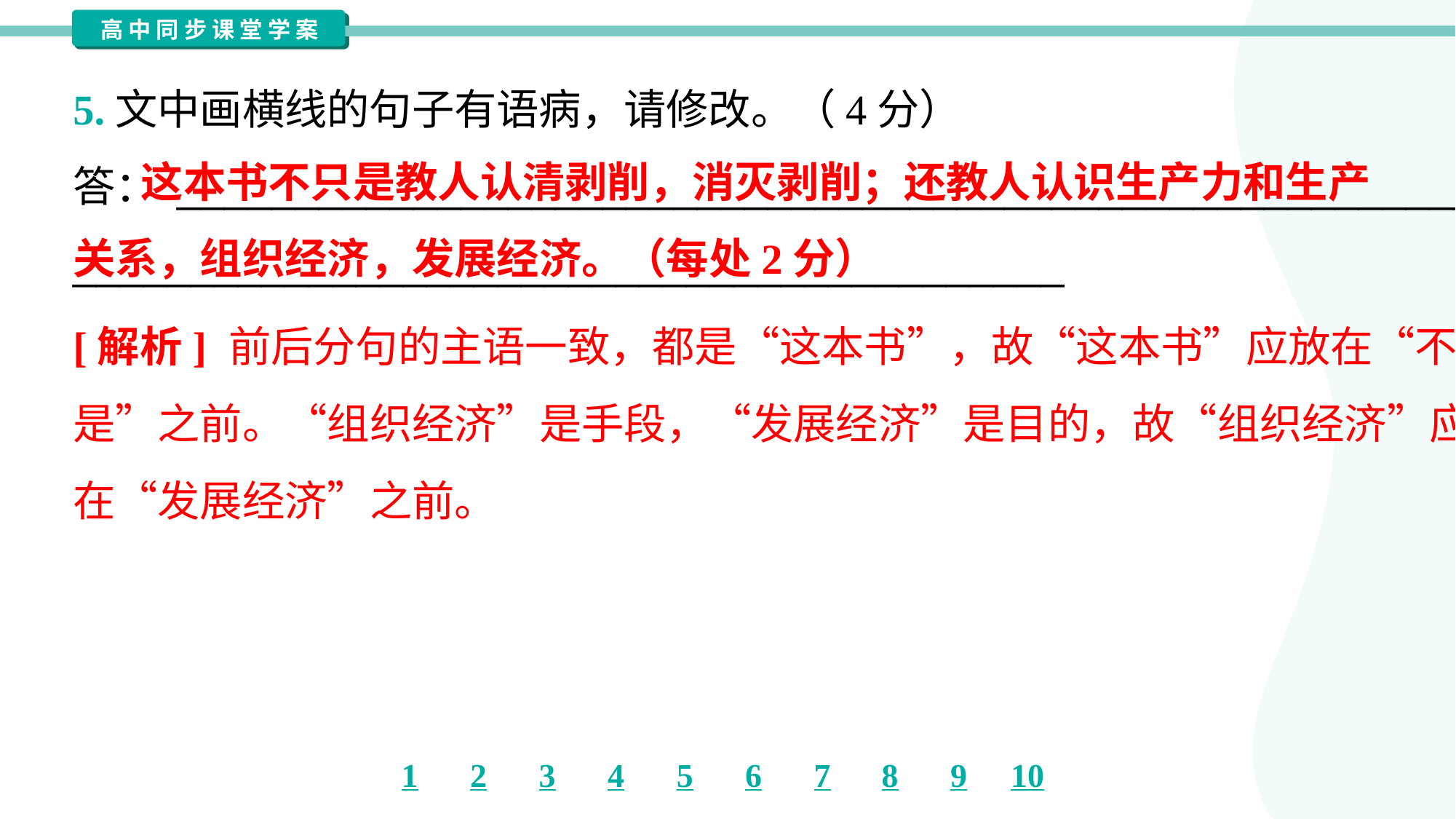

5.文中画横线的句子有语病，请修改。（4分）
答： ________________________________________________________
__________________________________________
      这本书不只是教人认清剥削，消灭剥削；还教人认识生产力和生产关系，组织经济，发展经济。（每处2分）
[解析] 前后分句的主语一致，都是“这本书”，故“这本书”应放在“不只
是”之前。“组织经济”是手段，“发展经济”是目的，故“组织经济”应放
在“发展经济”之前。